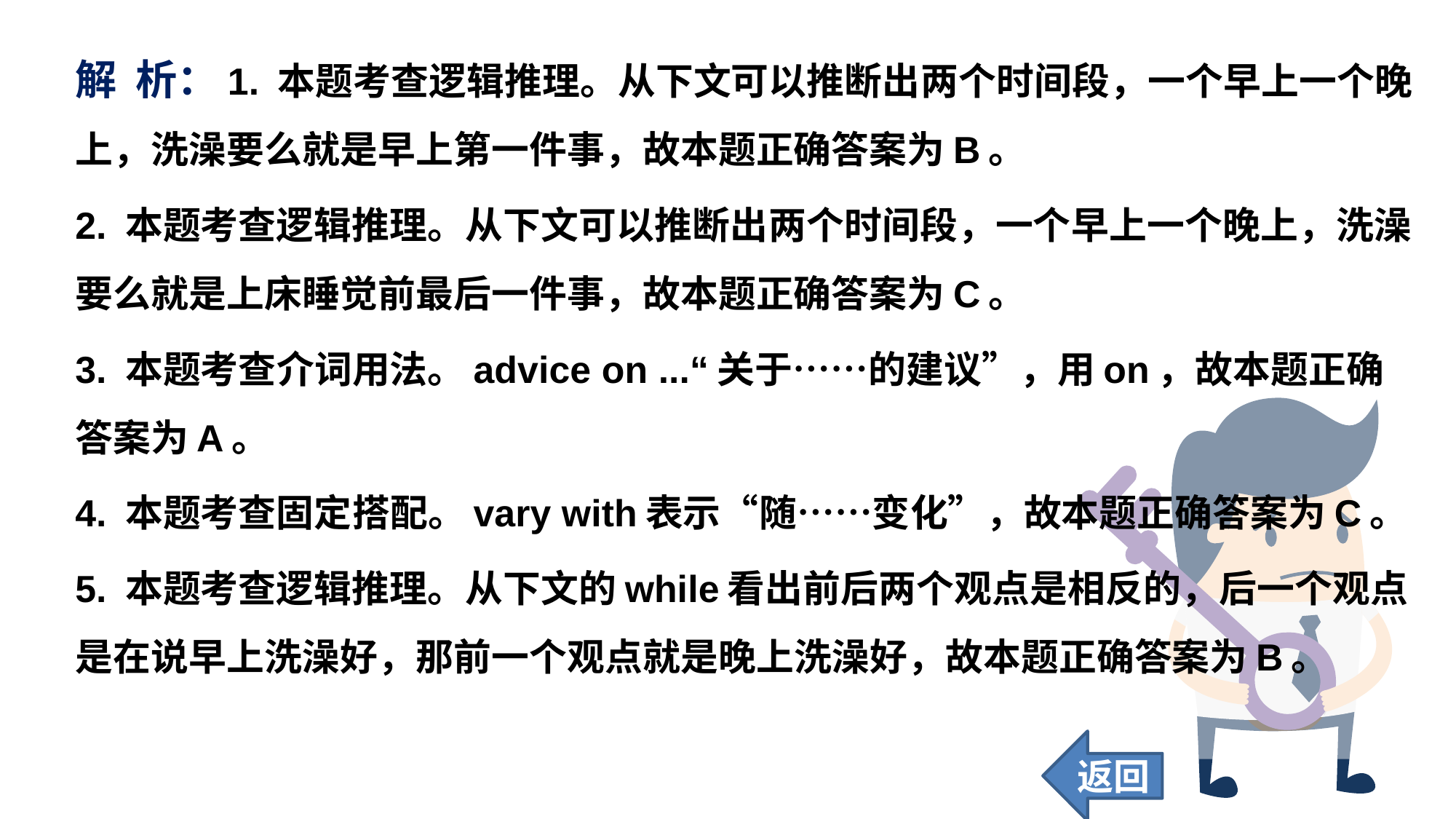

解  析：1. 本题考查逻辑推理。从下文可以推断出两个时间段，一个早上一个晚上，洗澡要么就是早上第一件事，故本题正确答案为B。
2. 本题考查逻辑推理。从下文可以推断出两个时间段，一个早上一个晚上，洗澡要么就是上床睡觉前最后一件事，故本题正确答案为C。
3. 本题考查介词用法。advice on ...“关于……的建议”，用on，故本题正确答案为A。
4. 本题考查固定搭配。vary with表示“随……变化”，故本题正确答案为C。
5. 本题考查逻辑推理。从下文的while看出前后两个观点是相反的，后一个观点是在说早上洗澡好，那前一个观点就是晚上洗澡好，故本题正确答案为B。

返回
66